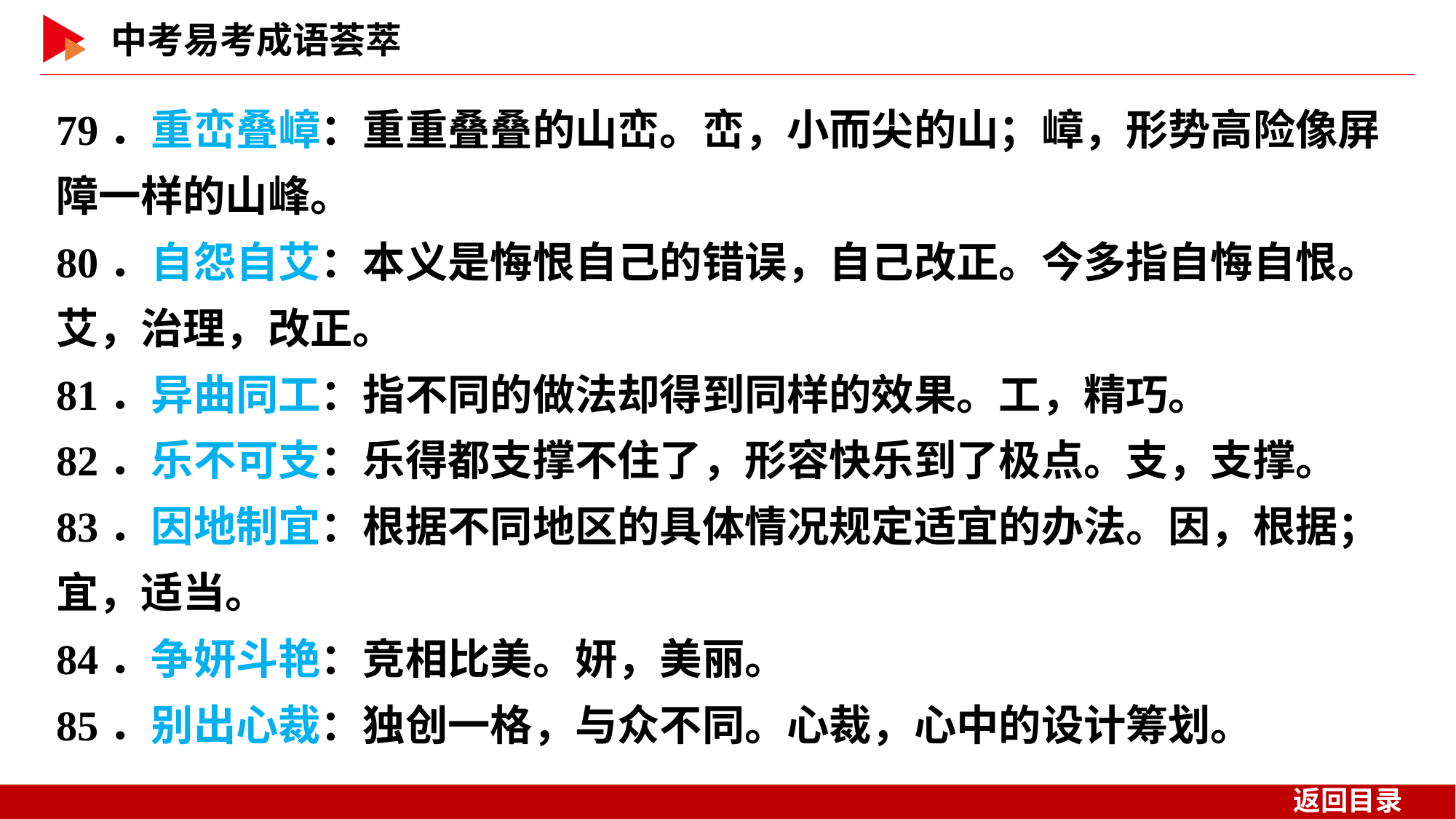

79．重峦叠嶂：重重叠叠的山峦。峦，小而尖的山；嶂，形势高险像屏障一样的山峰。
80．自怨自艾：本义是悔恨自己的错误，自己改正。今多指自悔自恨。艾，治理，改正。
81．异曲同工：指不同的做法却得到同样的效果。工，精巧。
82．乐不可支：乐得都支撑不住了，形容快乐到了极点。支，支撑。
83．因地制宜：根据不同地区的具体情况规定适宜的办法。因，根据；宜，适当。
84．争妍斗艳：竞相比美。妍，美丽。
85．别出心裁：独创一格，与众不同。心裁，心中的设计筹划。